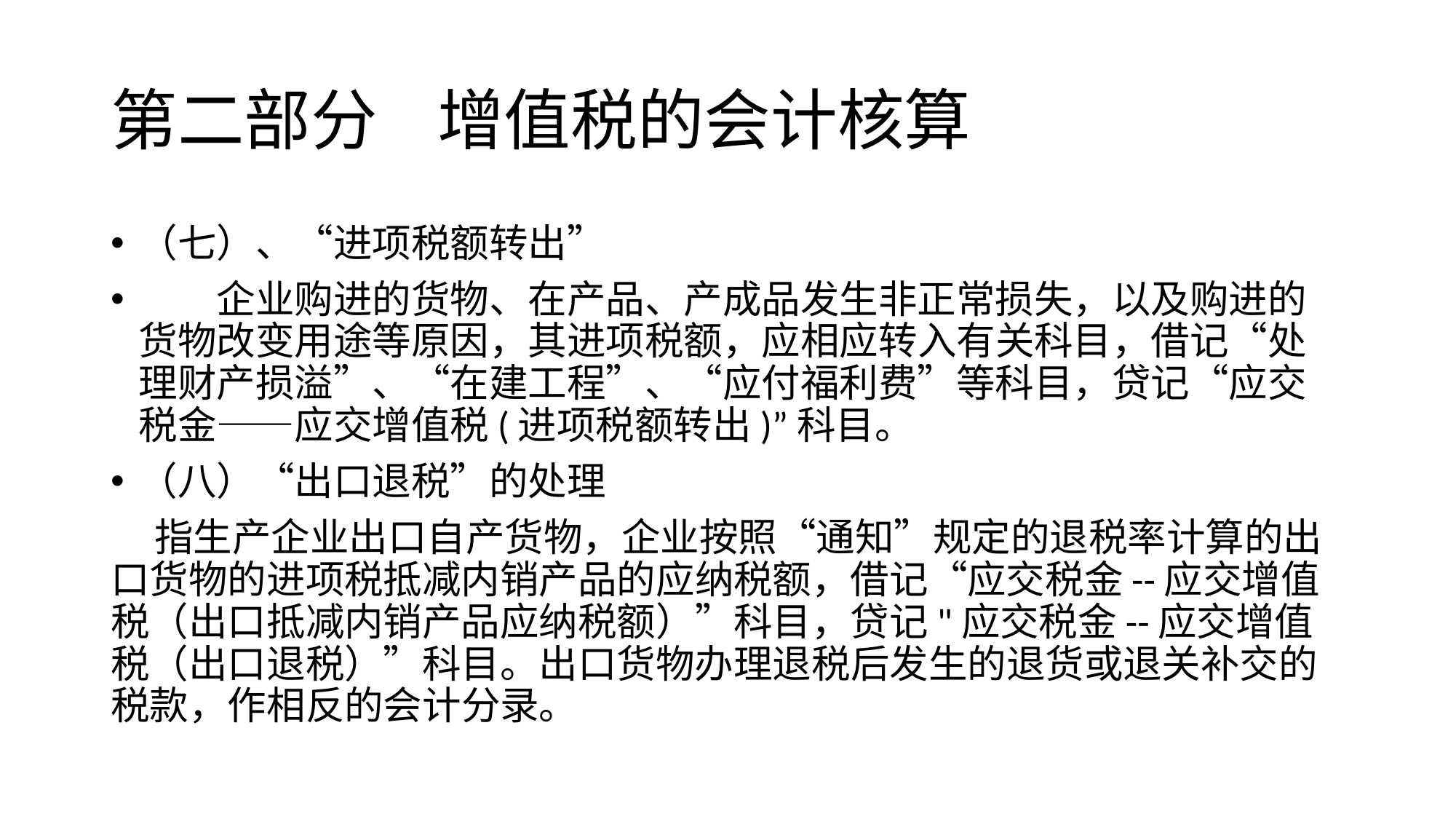

# 第二部分    增值税的会计核算
（七）、“进项税额转出”
　　企业购进的货物、在产品、产成品发生非正常损失，以及购进的货物改变用途等原因，其进项税额，应相应转入有关科目，借记“处理财产损溢”、“在建工程”、“应付福利费”等科目，贷记“应交税金――应交增值税(进项税额转出)”科目。
（八）“出口退税”的处理
    指生产企业出口自产货物，企业按照“通知”规定的退税率计算的出口货物的进项税抵减内销产品的应纳税额，借记“应交税金--应交增值税（出口抵减内销产品应纳税额）”科目，贷记"应交税金--应交增值税（出口退税）”科目。出口货物办理退税后发生的退货或退关补交的税款，作相反的会计分录。